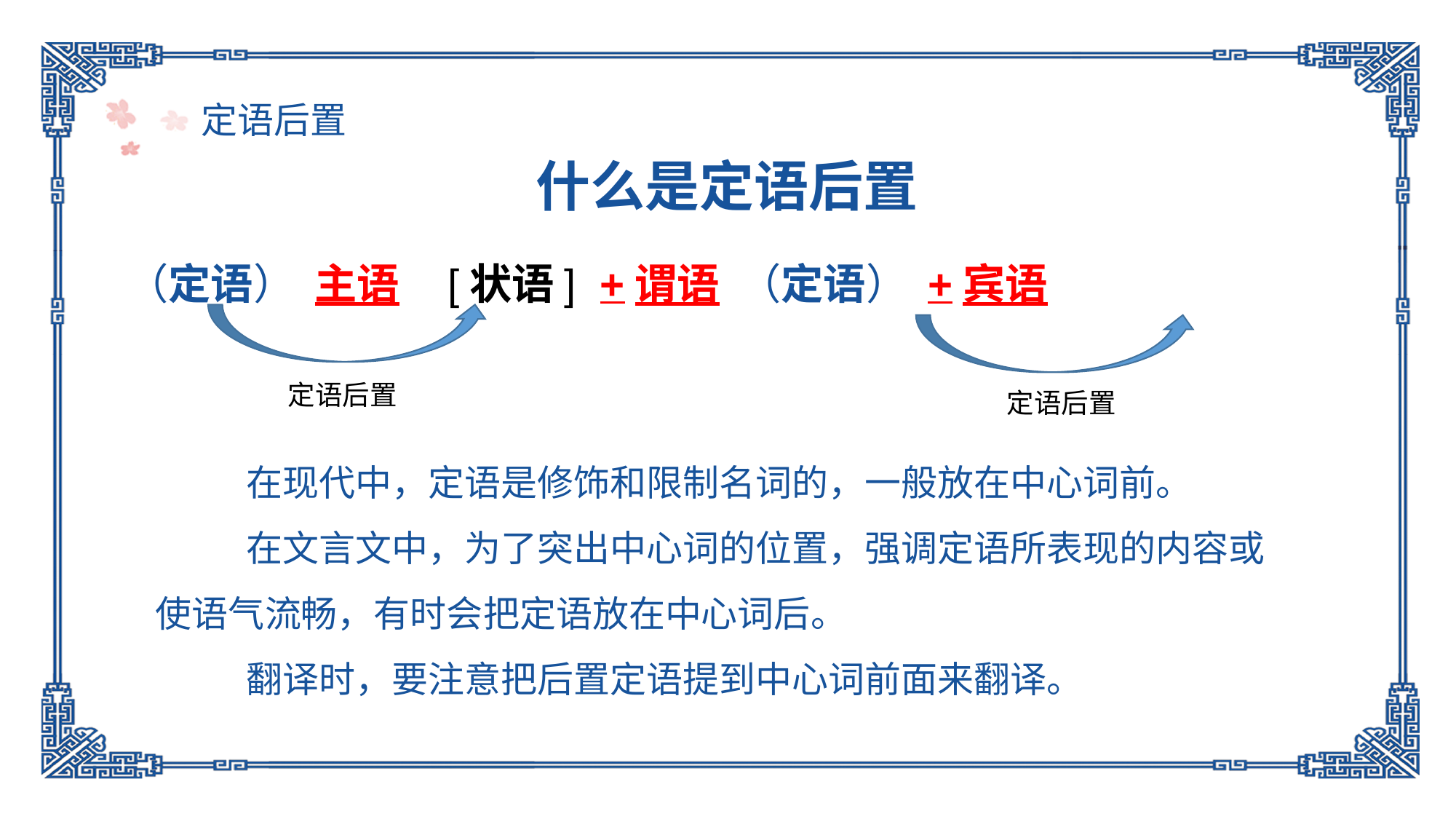

定语后置
什么是定语后置
（定语）  主语    [状语]  +谓语  （定语） +宾语

定语后置
定语后置
          在现代中，定语是修饰和限制名词的，一般放在中心词前。
          在文言文中，为了突出中心词的位置，强调定语所表现的内容或使语气流畅，有时会把定语放在中心词后。
          翻译时，要注意把后置定语提到中心词前面来翻译。